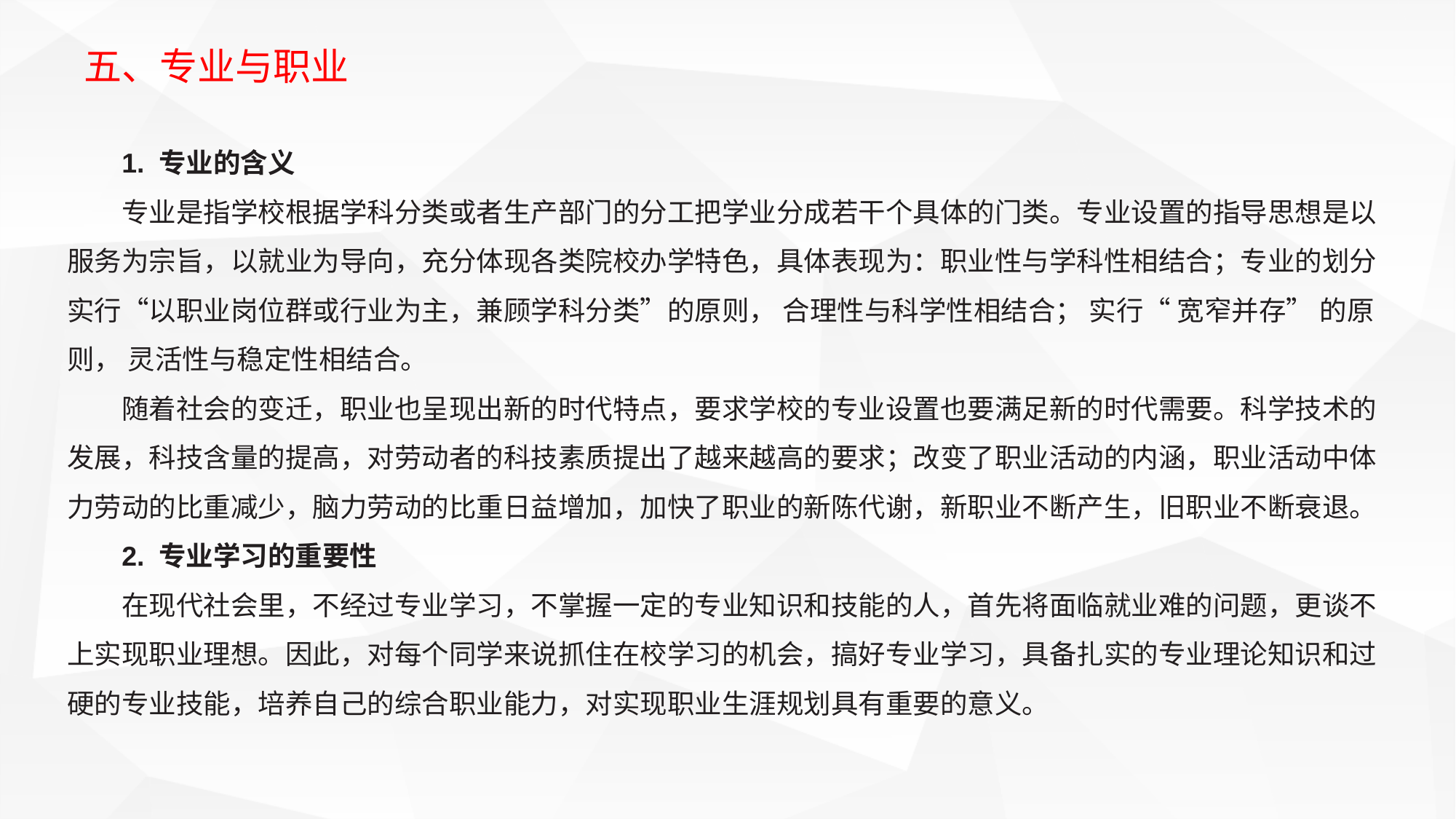

五、专业与职业
1. 专业的含义
专业是指学校根据学科分类或者生产部门的分工把学业分成若干个具体的门类。专业设置的指导思想是以服务为宗旨，以就业为导向，充分体现各类院校办学特色，具体表现为：职业性与学科性相结合；专业的划分实行“以职业岗位群或行业为主，兼顾学科分类”的原则， 合理性与科学性相结合； 实行“ 宽窄并存” 的原则， 灵活性与稳定性相结合。
随着社会的变迁，职业也呈现出新的时代特点，要求学校的专业设置也要满足新的时代需要。科学技术的发展，科技含量的提高，对劳动者的科技素质提出了越来越高的要求；改变了职业活动的内涵，职业活动中体力劳动的比重减少，脑力劳动的比重日益增加，加快了职业的新陈代谢，新职业不断产生，旧职业不断衰退。
2. 专业学习的重要性
在现代社会里，不经过专业学习，不掌握一定的专业知识和技能的人，首先将面临就业难的问题，更谈不上实现职业理想。因此，对每个同学来说抓住在校学习的机会，搞好专业学习，具备扎实的专业理论知识和过硬的专业技能，培养自己的综合职业能力，对实现职业生涯规划具有重要的意义。